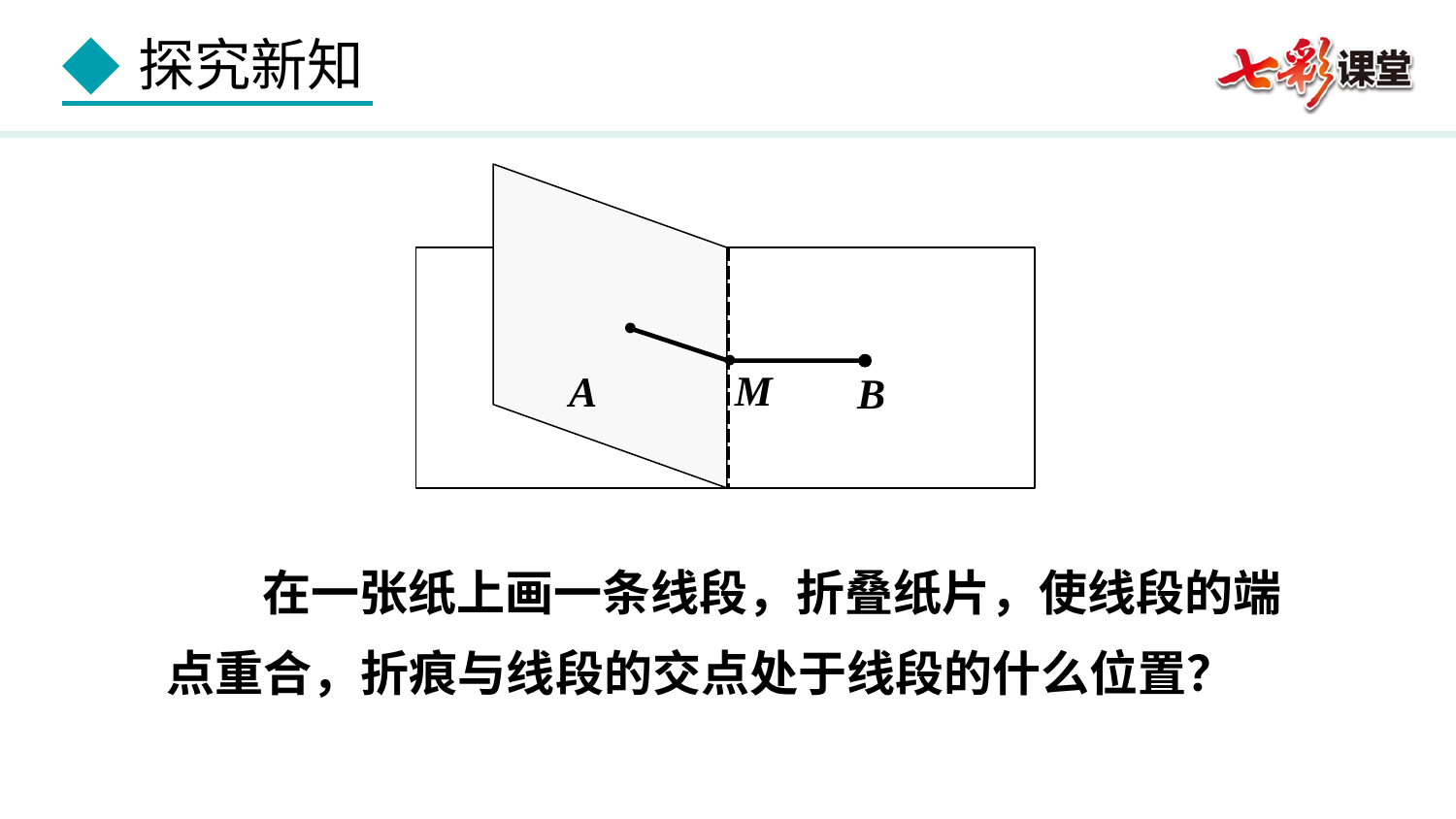

M
A
B

         在一张纸上画一条线段，折叠纸片，使线段的端点重合，折痕与线段的交点处于线段的什么位置？